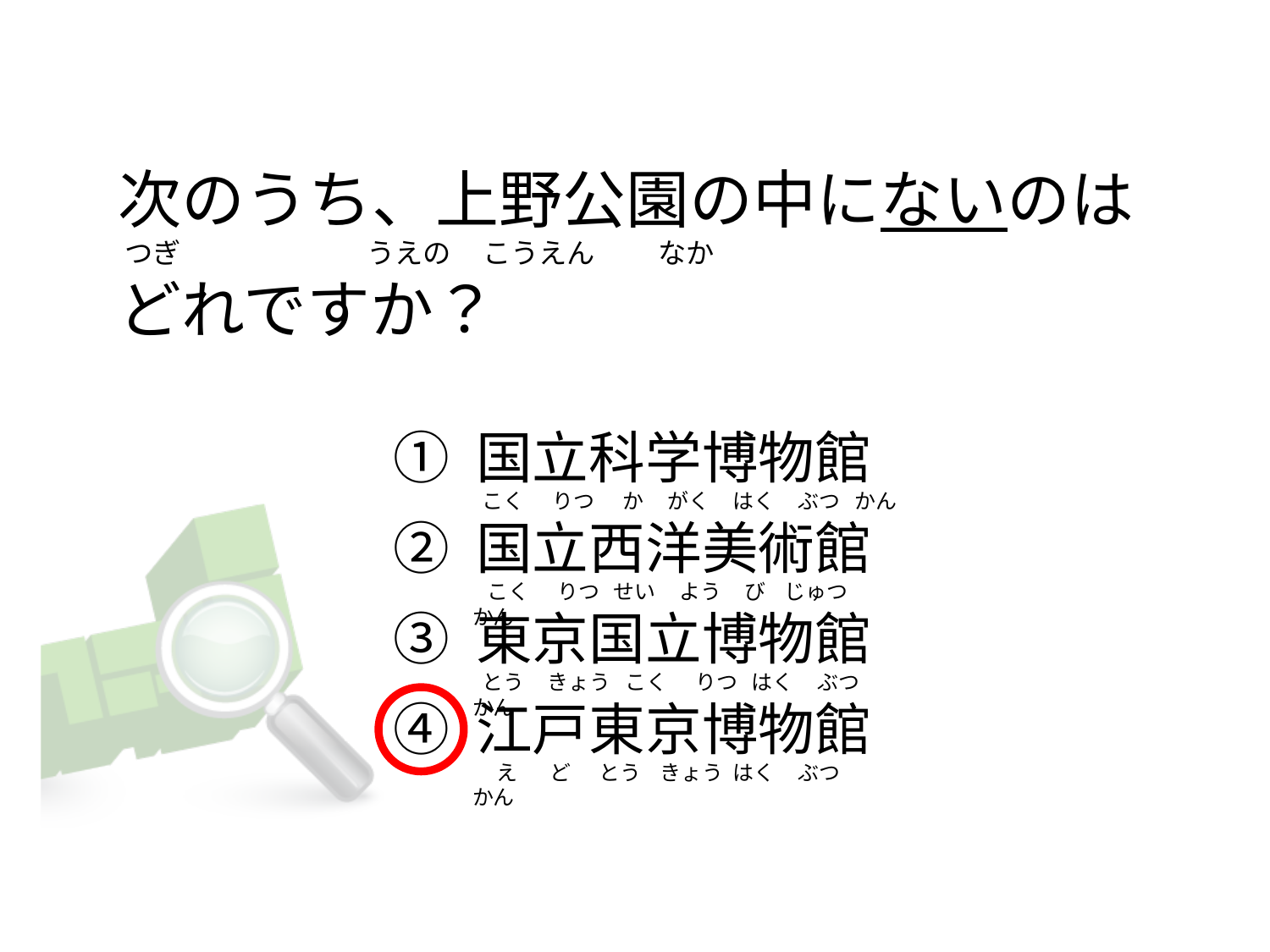

# 次のうち、上野公園の中にないのは つぎ　                         うえの     こうえん          なか どれですか？
① 国立科学博物館
② 国立西洋美術館
③ 東京国立博物館
④ 江戸東京博物館
 こく      りつ      か     がく     はく     ぶつ   かん
  こく      りつ   せい     よう     び    じゅつ  かん
 とう     きょう   こく      りつ   はく     ぶつ   かん

    え       ど      とう    きょう  はく     ぶつ   かん